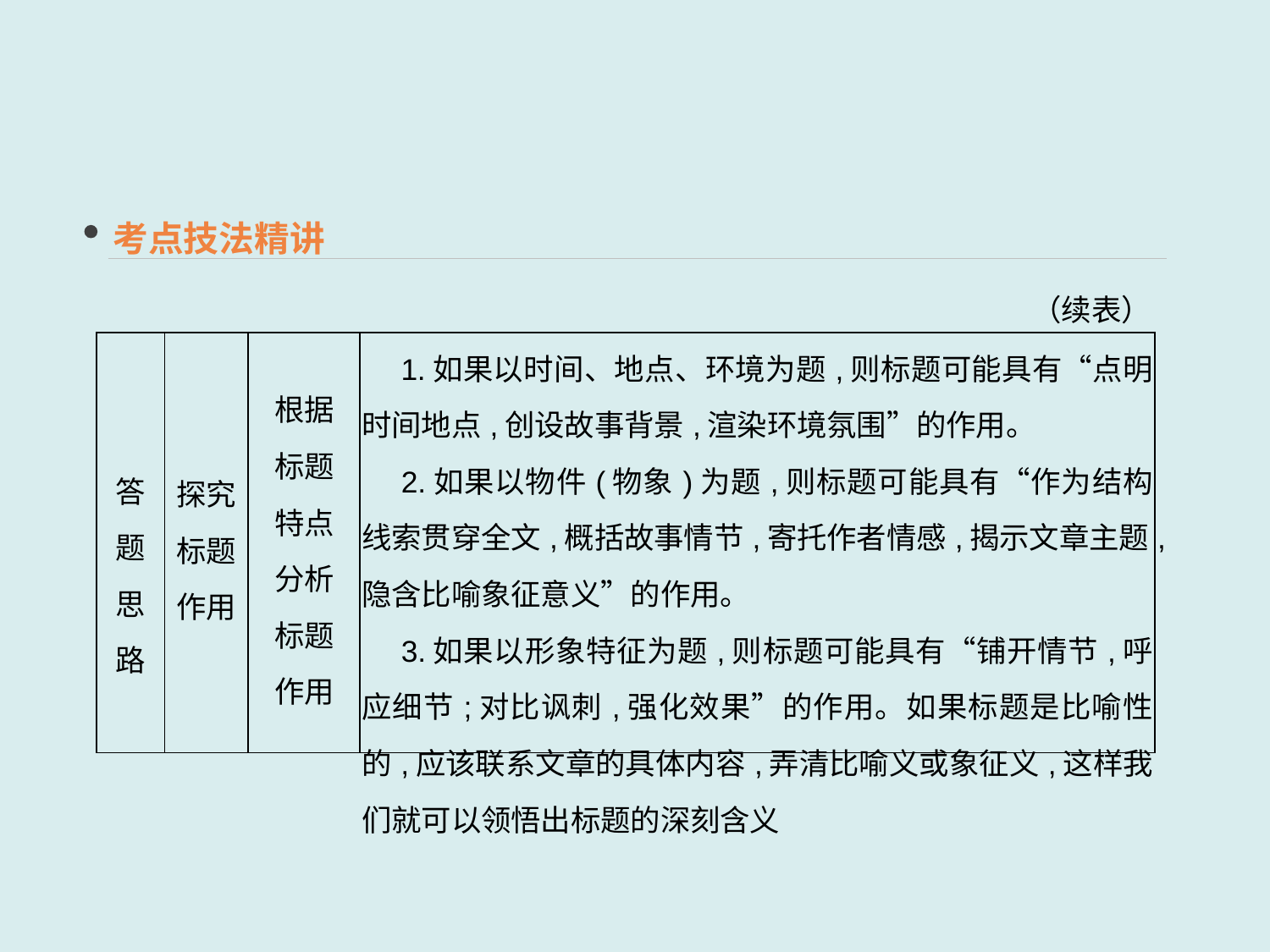

考点技法精讲

（续表）
| 答题 思路 | 探究标题作用 | 根据 标题 特点 分析 标题 作用 | 1.如果以时间、地点、环境为题,则标题可能具有“点明时间地点,创设故事背景,渲染环境氛围”的作用。 　2.如果以物件(物象)为题,则标题可能具有“作为结构线索贯穿全文,概括故事情节,寄托作者情感,揭示文章主题,隐含比喻象征意义”的作用。 　3.如果以形象特征为题,则标题可能具有“铺开情节,呼应细节;对比讽刺,强化效果”的作用。如果标题是比喻性的,应该联系文章的具体内容,弄清比喻义或象征义,这样我们就可以领悟出标题的深刻含义 |
| --- | --- | --- | --- |